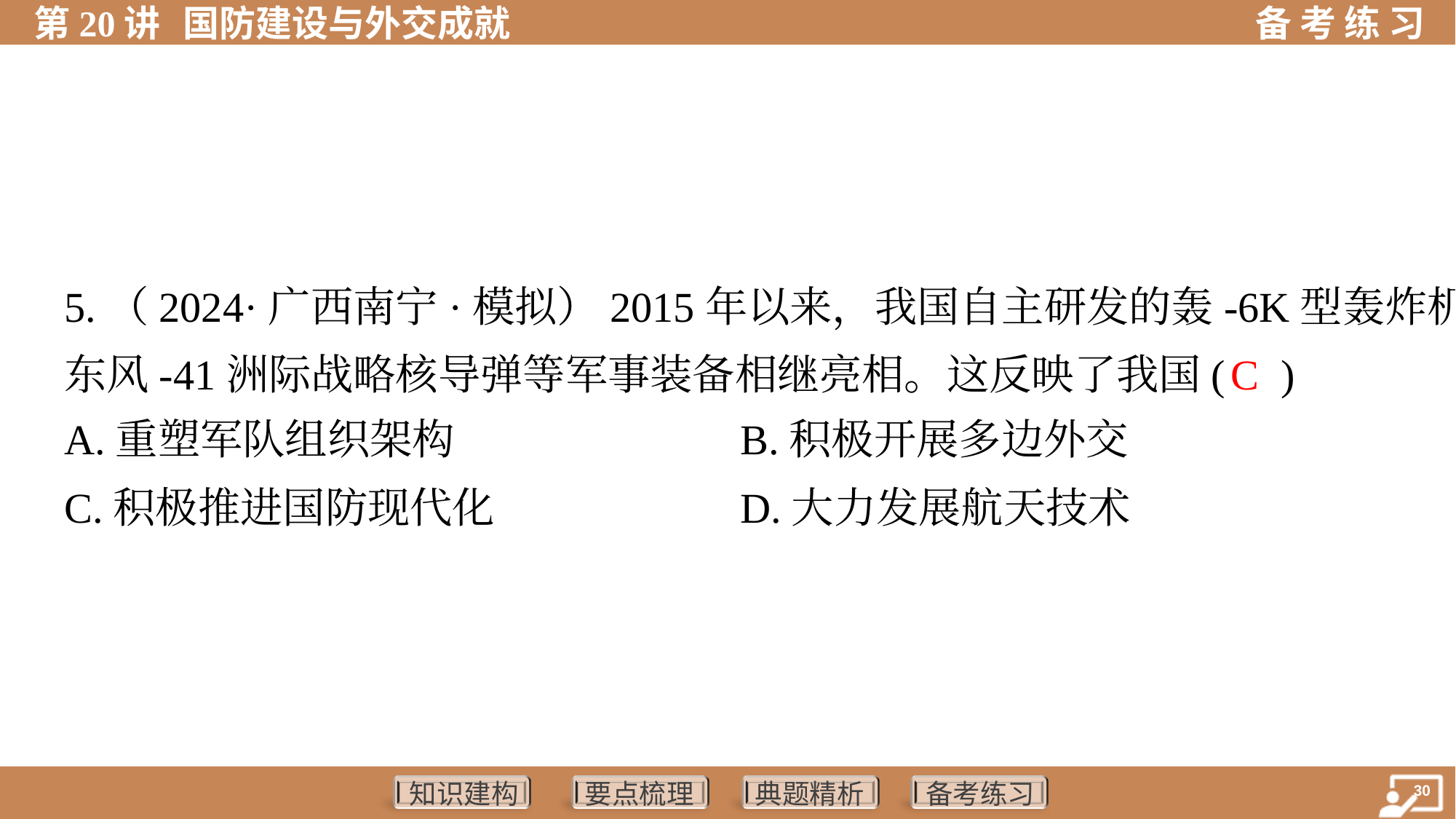

5.（2024·广西南宁·模拟）2015年以来，我国自主研发的轰-6K型轰炸机、
东风-41洲际战略核导弹等军事装备相继亮相。这反映了我国(     )
C
A.重塑军队组织架构	B.积极开展多边外交
C.积极推进国防现代化	D.大力发展航天技术